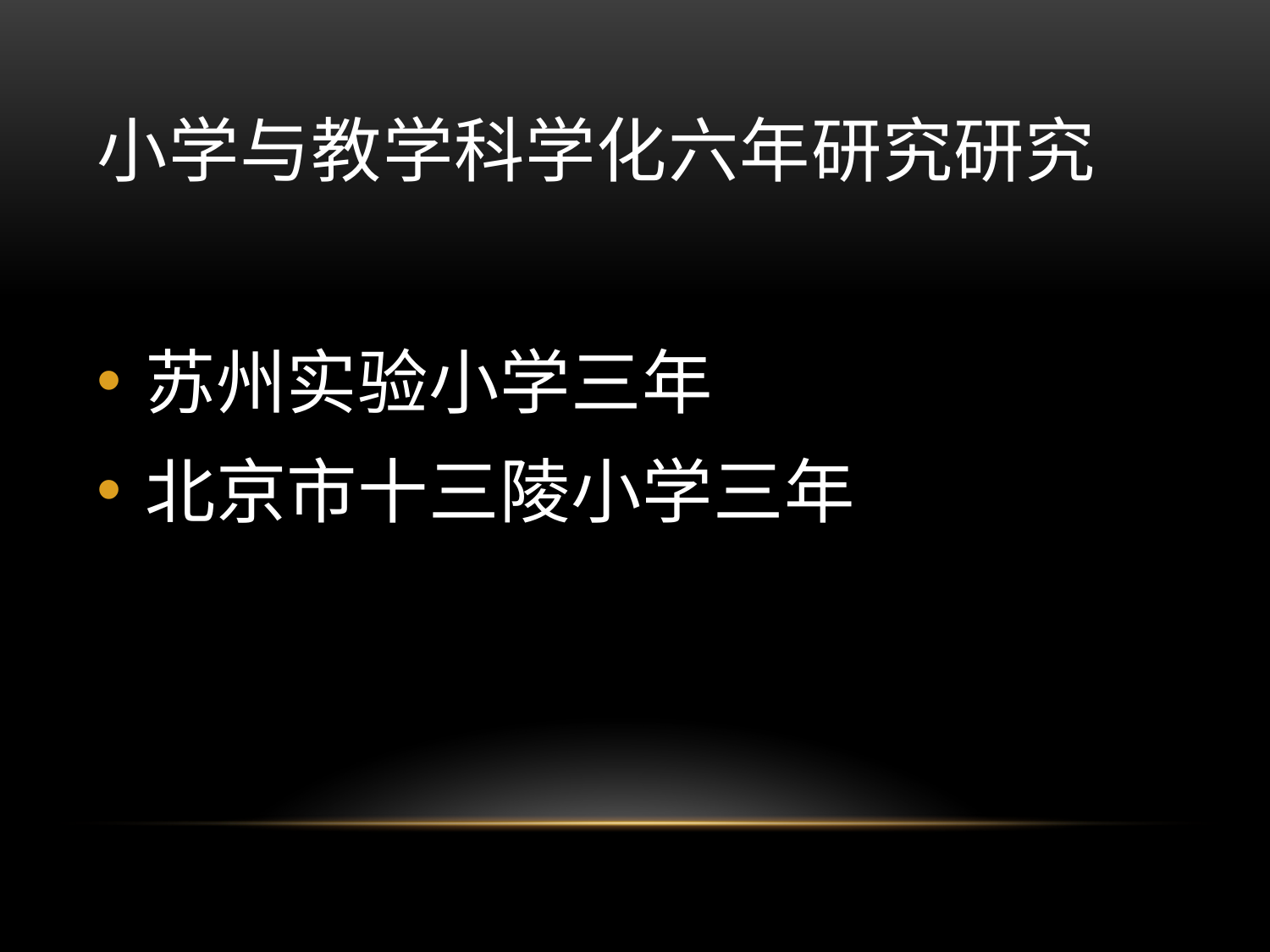

# 小学与教学科学化六年研究研究

苏州实验小学三年
北京市十三陵小学三年